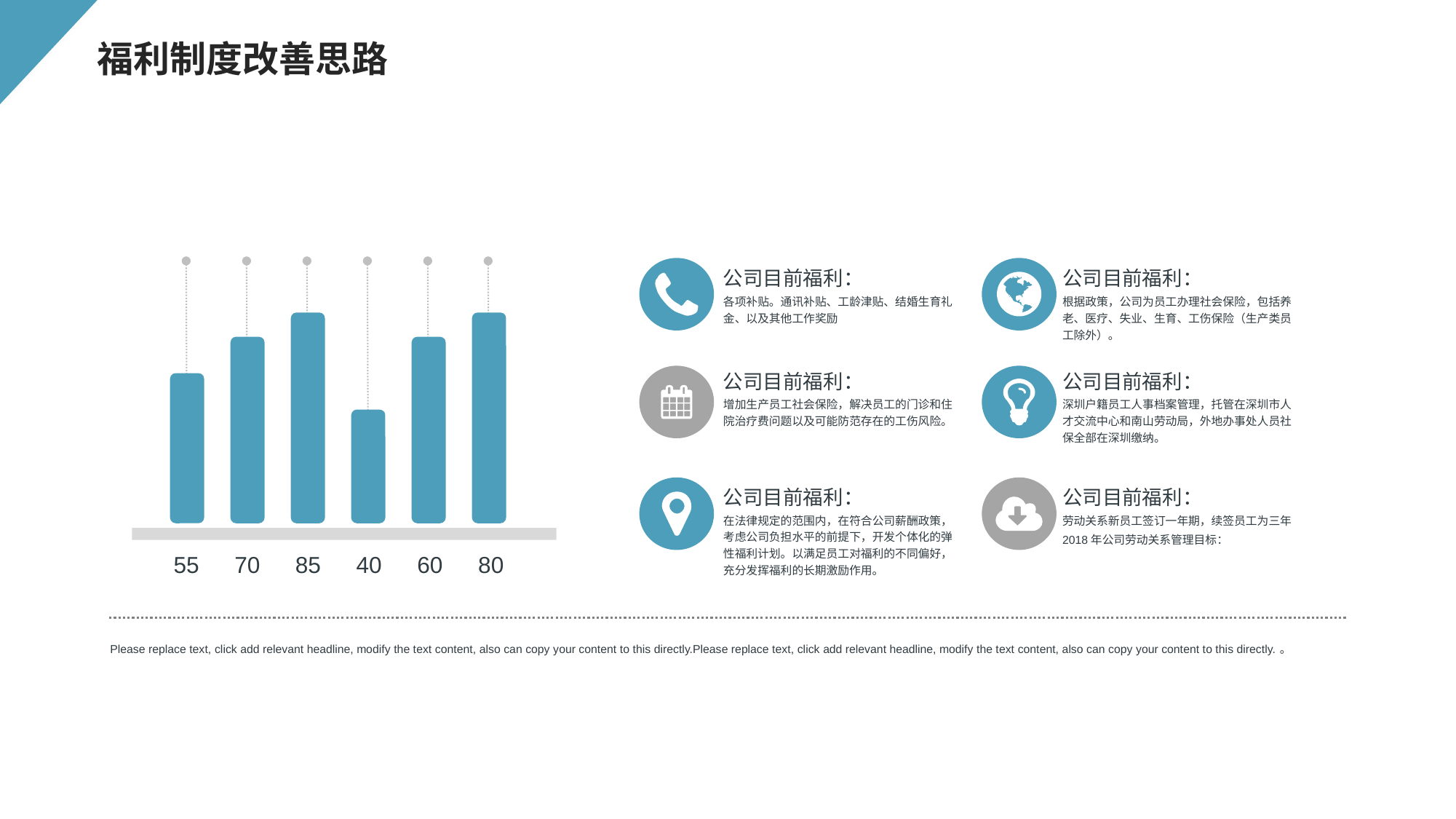

福利制度改善思路

公司目前福利：
各项补贴。通讯补贴、工龄津贴、结婚生育礼金、以及其他工作奖励
公司目前福利：
根据政策，公司为员工办理社会保险，包括养老、医疗、失业、生育、工伤保险（生产类员工除外）。
公司目前福利：
增加生产员工社会保险，解决员工的门诊和住院治疗费问题以及可能防范存在的工伤风险。
公司目前福利：
深圳户籍员工人事档案管理，托管在深圳市人才交流中心和南山劳动局，外地办事处人员社保全部在深圳缴纳。

公司目前福利：
劳动关系新员工签订一年期，续签员工为三年
2018年公司劳动关系管理目标：
公司目前福利：
在法律规定的范围内，在符合公司薪酬政策，考虑公司负担水平的前提下，开发个体化的弹性福利计划。以满足员工对福利的不同偏好，充分发挥福利的长期激励作用。

55
70
85
40
60
80
Please replace text, click add relevant headline, modify the text content, also can copy your content to this directly.Please replace text, click add relevant headline, modify the text content, also can copy your content to this directly.。